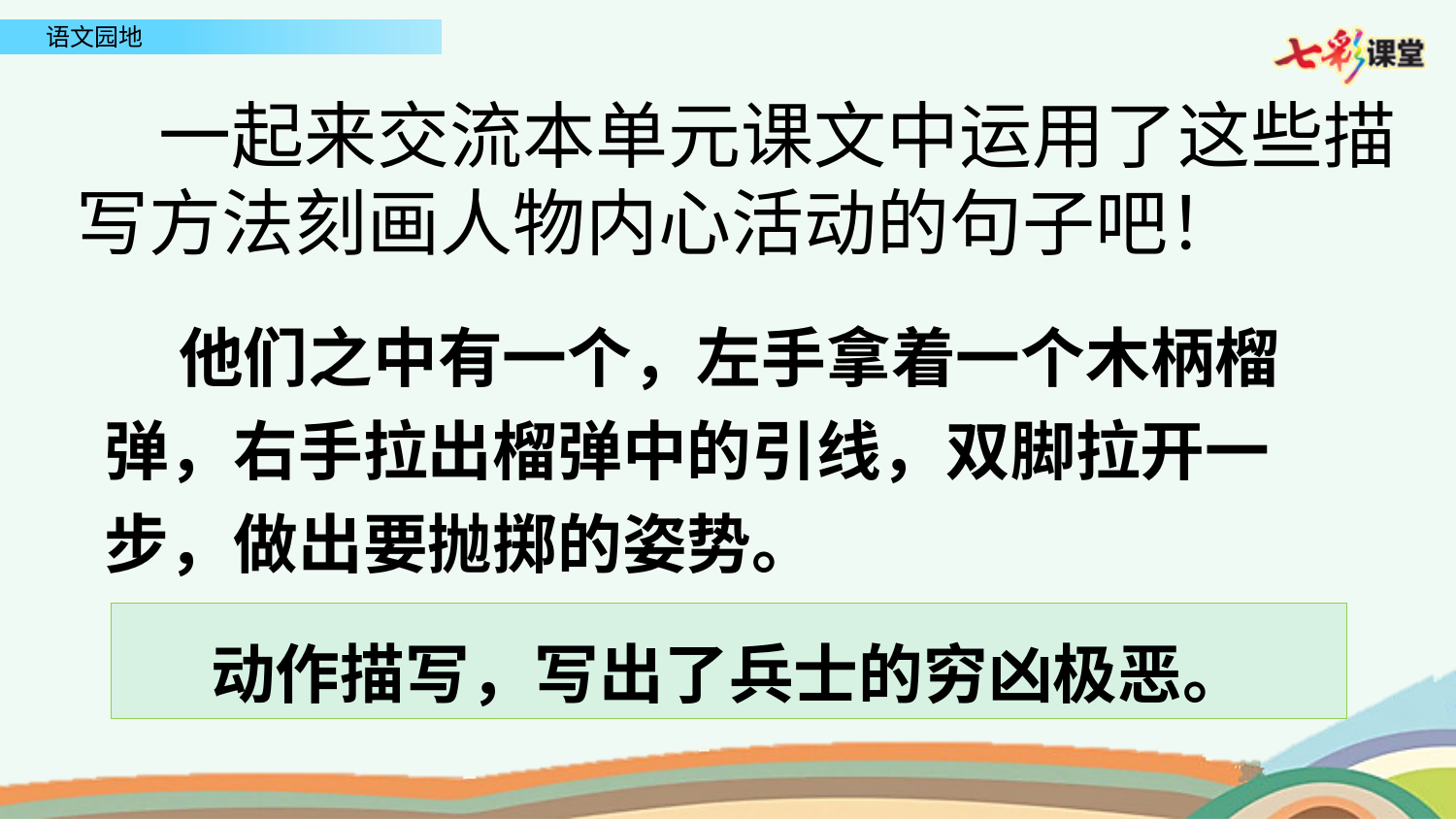

一起来交流本单元课文中运用了这些描写方法刻画人物内心活动的句子吧！
    他们之中有一个，左手拿着一个木柄榴弹，右手拉出榴弹中的引线，双脚拉开一步，做出要抛掷的姿势。
动作描写，写出了兵士的穷凶极恶。